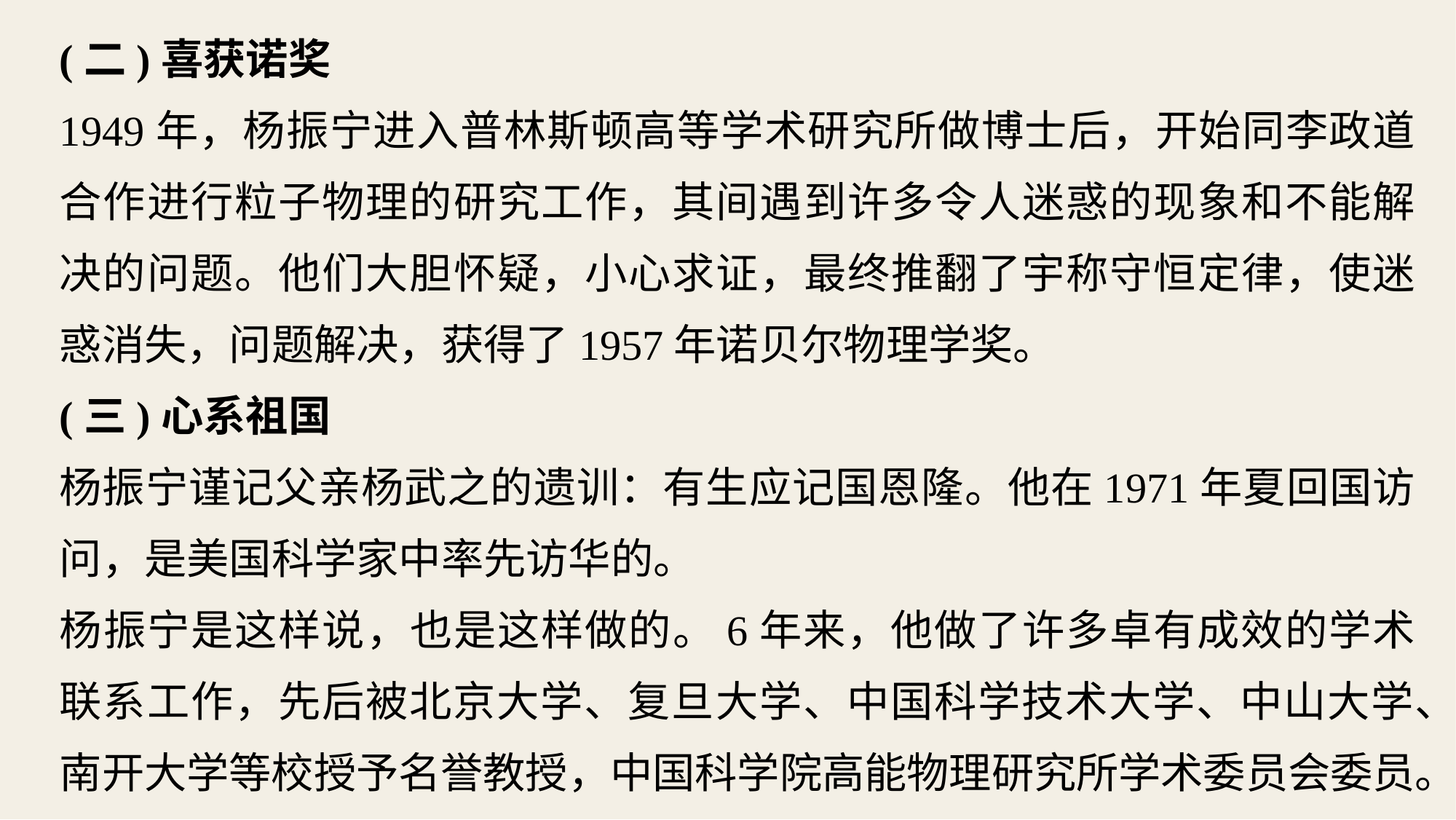

(二)喜获诺奖
1949年，杨振宁进入普林斯顿高等学术研究所做博士后，开始同李政道合作进行粒子物理的研究工作，其间遇到许多令人迷惑的现象和不能解决的问题。他们大胆怀疑，小心求证，最终推翻了宇称守恒定律，使迷惑消失，问题解决，获得了1957年诺贝尔物理学奖。
(三)心系祖国
杨振宁谨记父亲杨武之的遗训：有生应记国恩隆。他在1971年夏回国访问，是美国科学家中率先访华的。
杨振宁是这样说，也是这样做的。6年来，他做了许多卓有成效的学术联系工作，先后被北京大学、复旦大学、中国科学技术大学、中山大学、南开大学等校授予名誉教授，中国科学院高能物理研究所学术委员会委员。